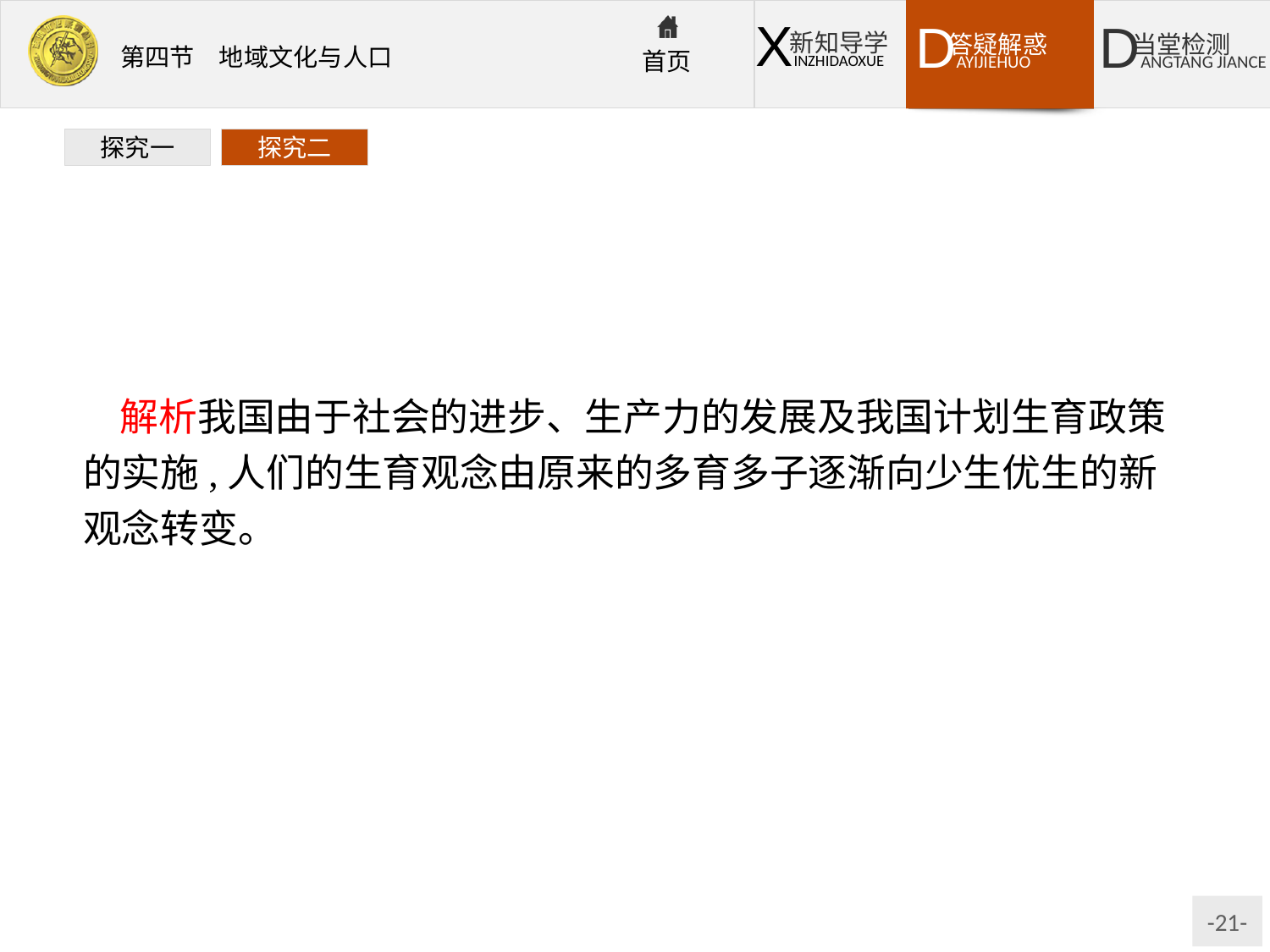

探究一
探究二
解析我国由于社会的进步、生产力的发展及我国计划生育政策的实施,人们的生育观念由原来的多育多子逐渐向少生优生的新观念转变。
答案(1)B　(2)A